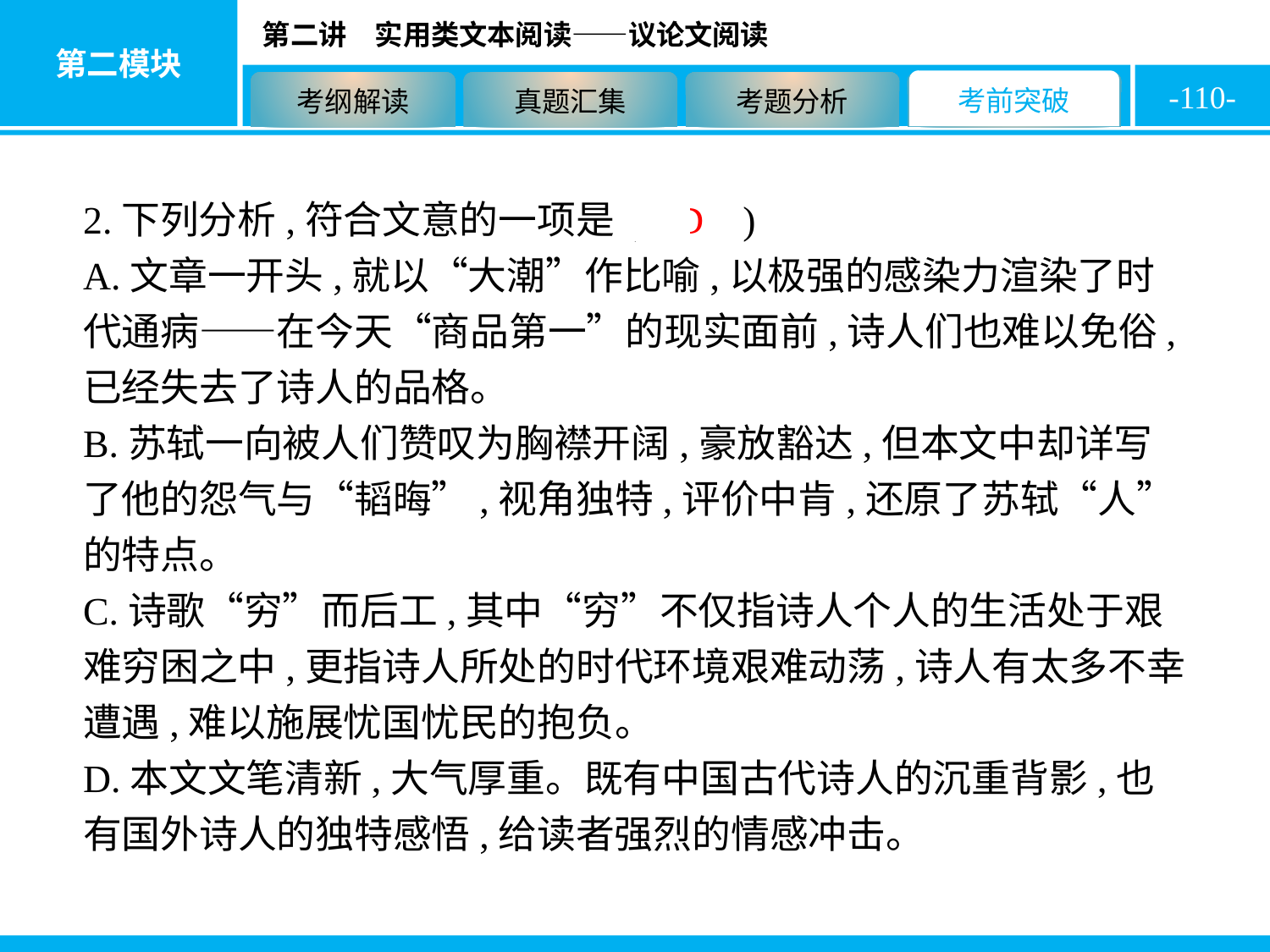

-110-
2.下列分析,符合文意的一项是(    D    )
A.文章一开头,就以“大潮”作比喻,以极强的感染力渲染了时代通病——在今天“商品第一”的现实面前,诗人们也难以免俗,已经失去了诗人的品格。
B.苏轼一向被人们赞叹为胸襟开阔,豪放豁达,但本文中却详写了他的怨气与“韬晦”,视角独特,评价中肯,还原了苏轼“人”的特点。
C.诗歌“穷”而后工,其中“穷”不仅指诗人个人的生活处于艰难穷困之中,更指诗人所处的时代环境艰难动荡,诗人有太多不幸遭遇,难以施展忧国忧民的抱负。
D.本文文笔清新,大气厚重。既有中国古代诗人的沉重背影,也有国外诗人的独特感悟,给读者强烈的情感冲击。